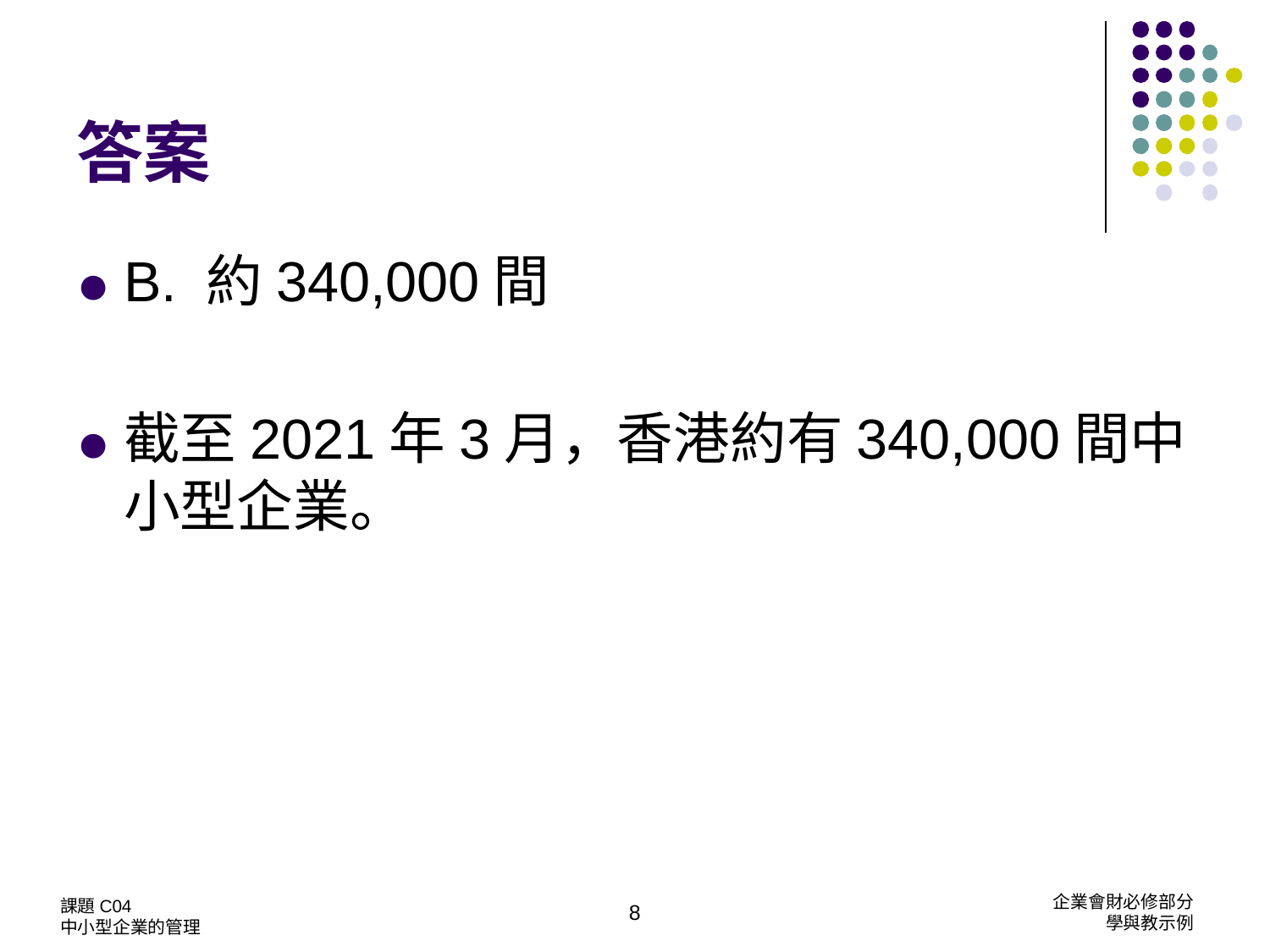

# 答案
B. 約340,000間

截至2021年3月，香港約有340,000間中小型企業。

企業會財必修部分
學與教示例

課題C04
中小型企業的管理

8